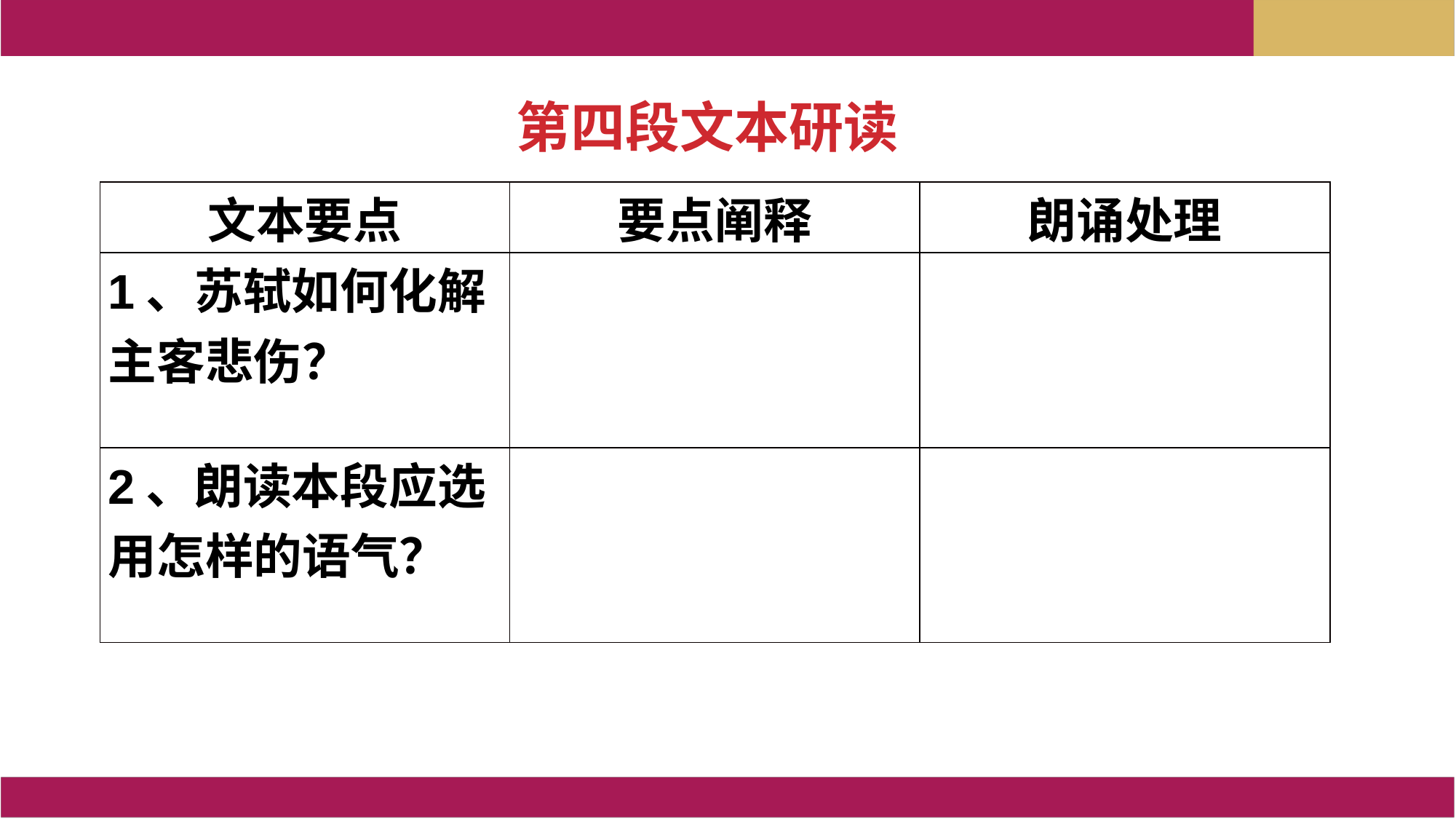

第四段文本研读

| 文本要点 | 要点阐释 | 朗诵处理 |
| --- | --- | --- |
| 1、苏轼如何化解主客悲伤？ |  |  |
| 2、朗读本段应选用怎样的语气？ |  |  |